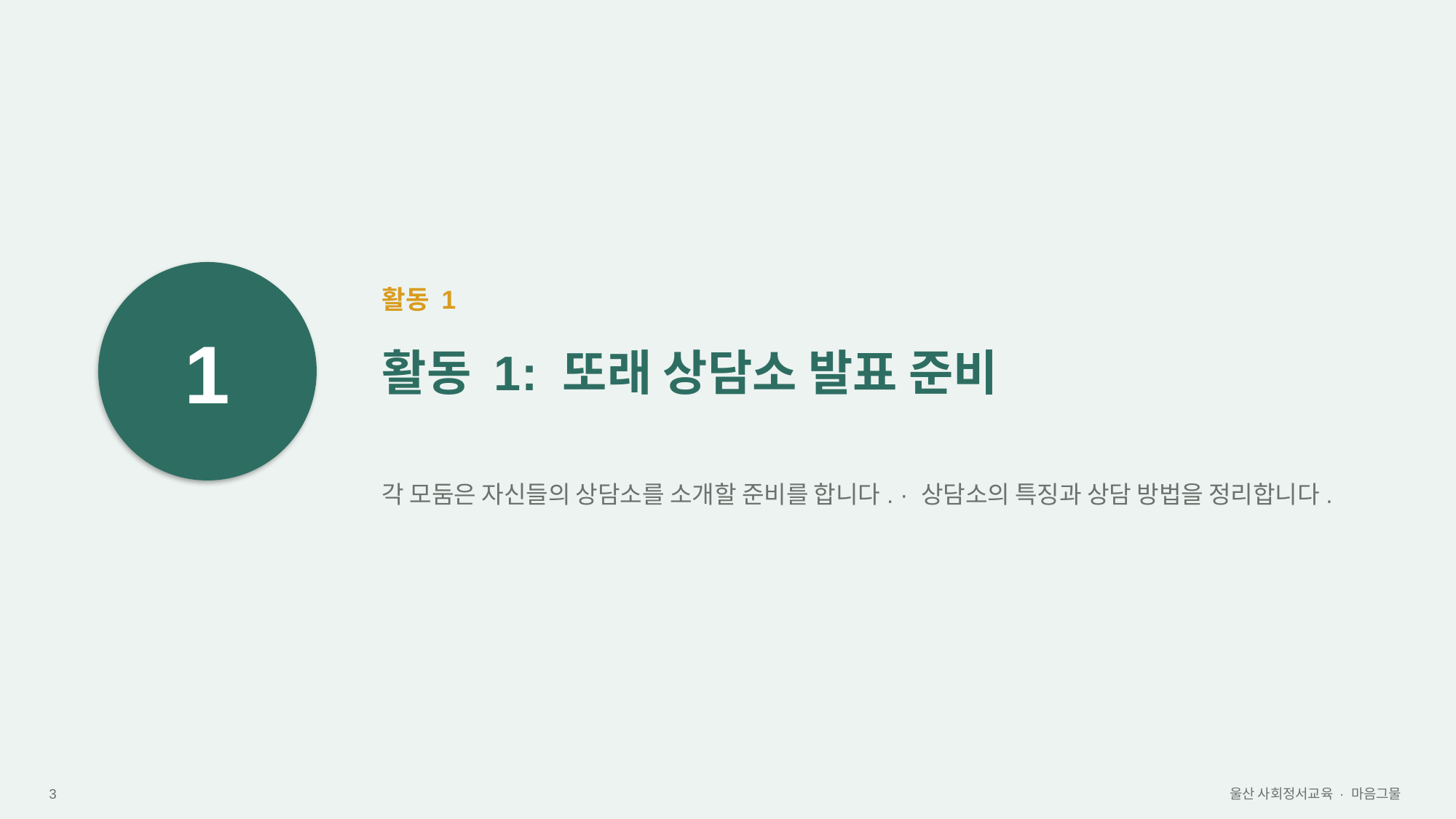

1
활동 1
활동 1: 또래 상담소 발표 준비
각 모둠은 자신들의 상담소를 소개할 준비를 합니다. · 상담소의 특징과 상담 방법을 정리합니다.
3
울산 사회정서교육 · 마음그물